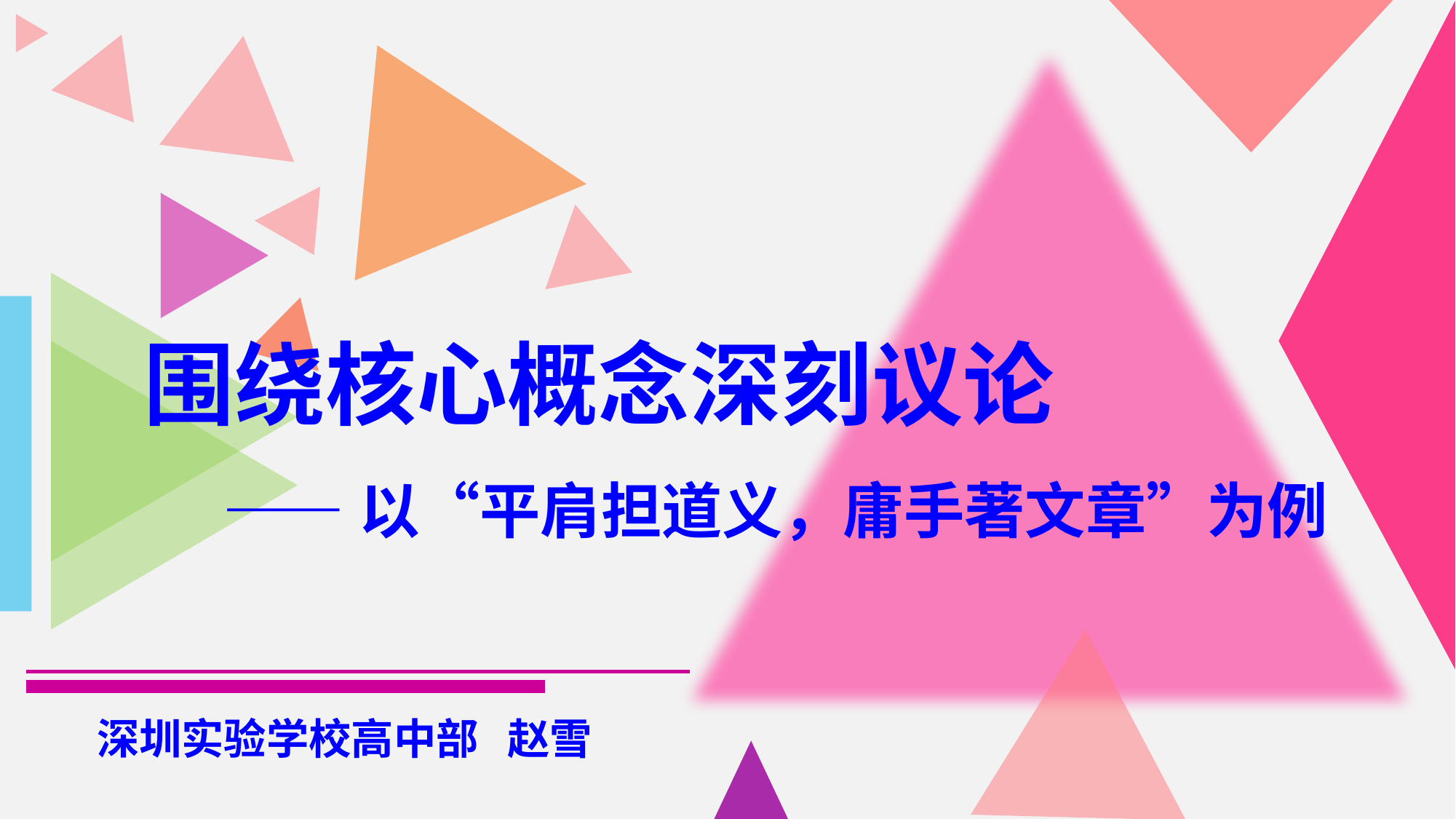

围绕核心概念深刻议论
           ——以“平肩担道义，庸手著文章”为例

深圳实验学校高中部   赵雪